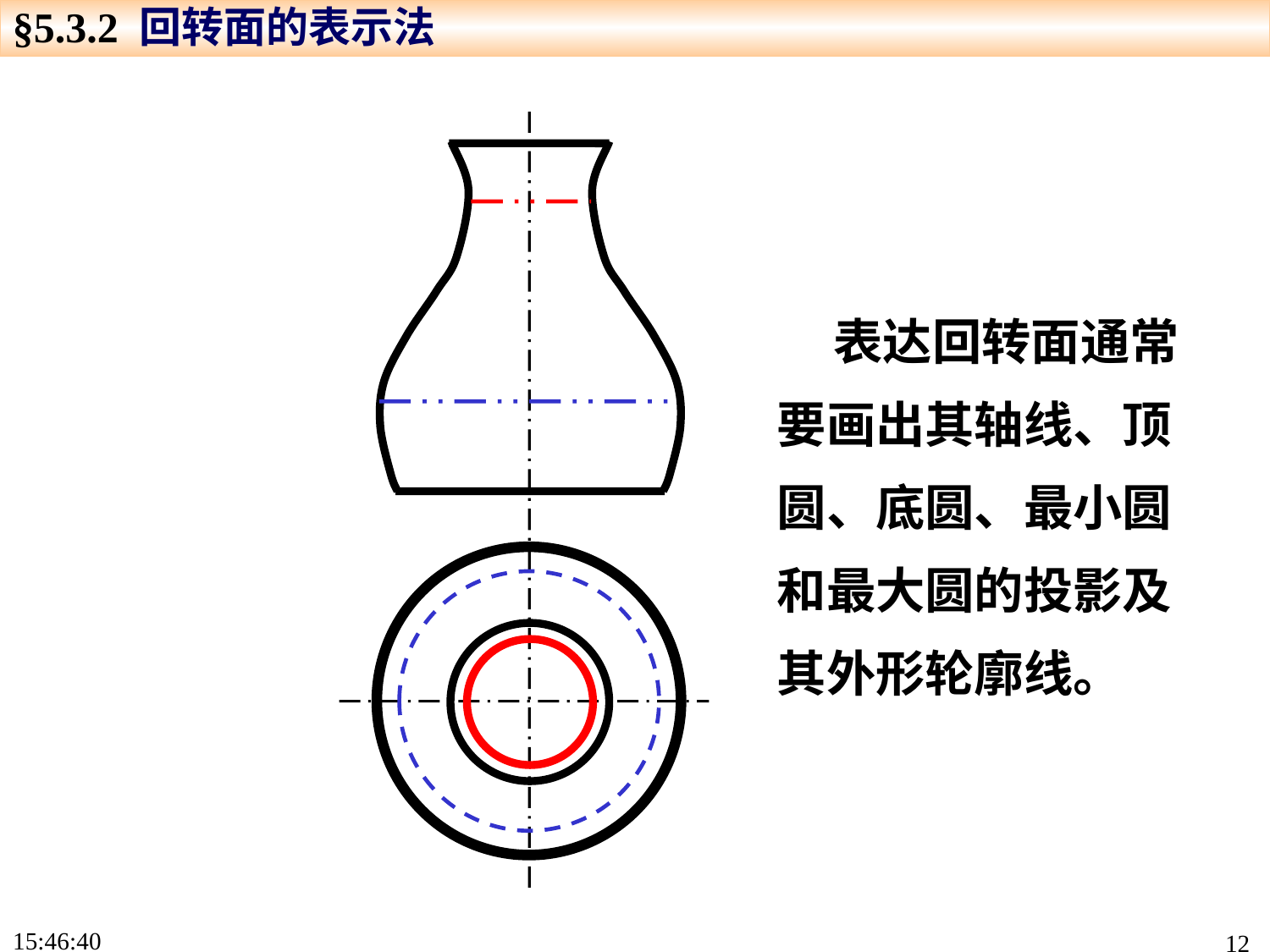

§5.3.2 回转面的表示法

    表达回转面通常要画出其轴线、顶圆、底圆、最小圆和最大圆的投影及其外形轮廓线。

15:46:40
12